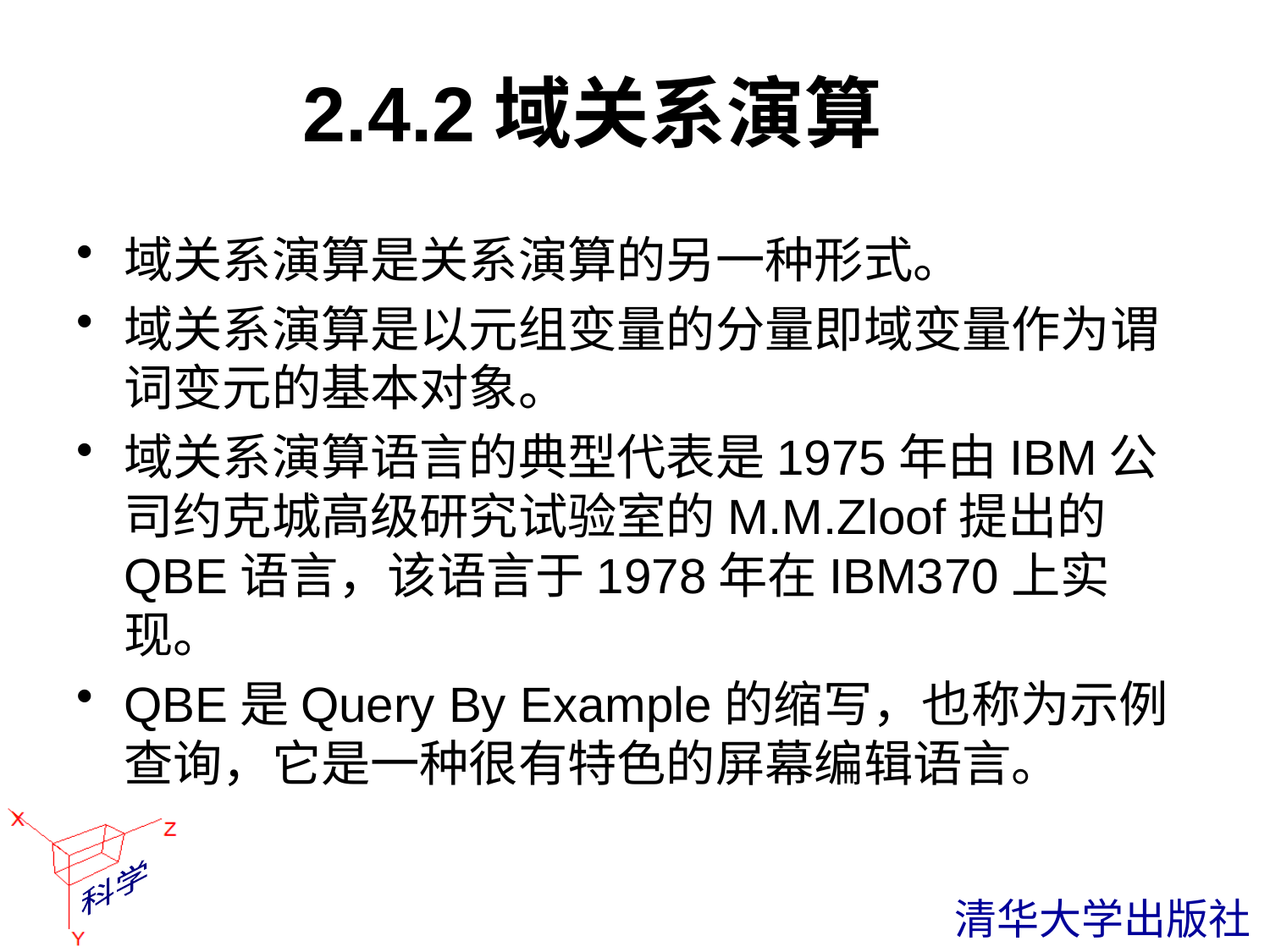

# 2.4.2域关系演算
域关系演算是关系演算的另一种形式。
域关系演算是以元组变量的分量即域变量作为谓词变元的基本对象。
域关系演算语言的典型代表是1975年由IBM公司约克城高级研究试验室的M.M.Zloof提出的QBE语言，该语言于1978年在IBM370上实现。
QBE是Query By Example的缩写，也称为示例查询，它是一种很有特色的屏幕编辑语言。

      清华大学出版社